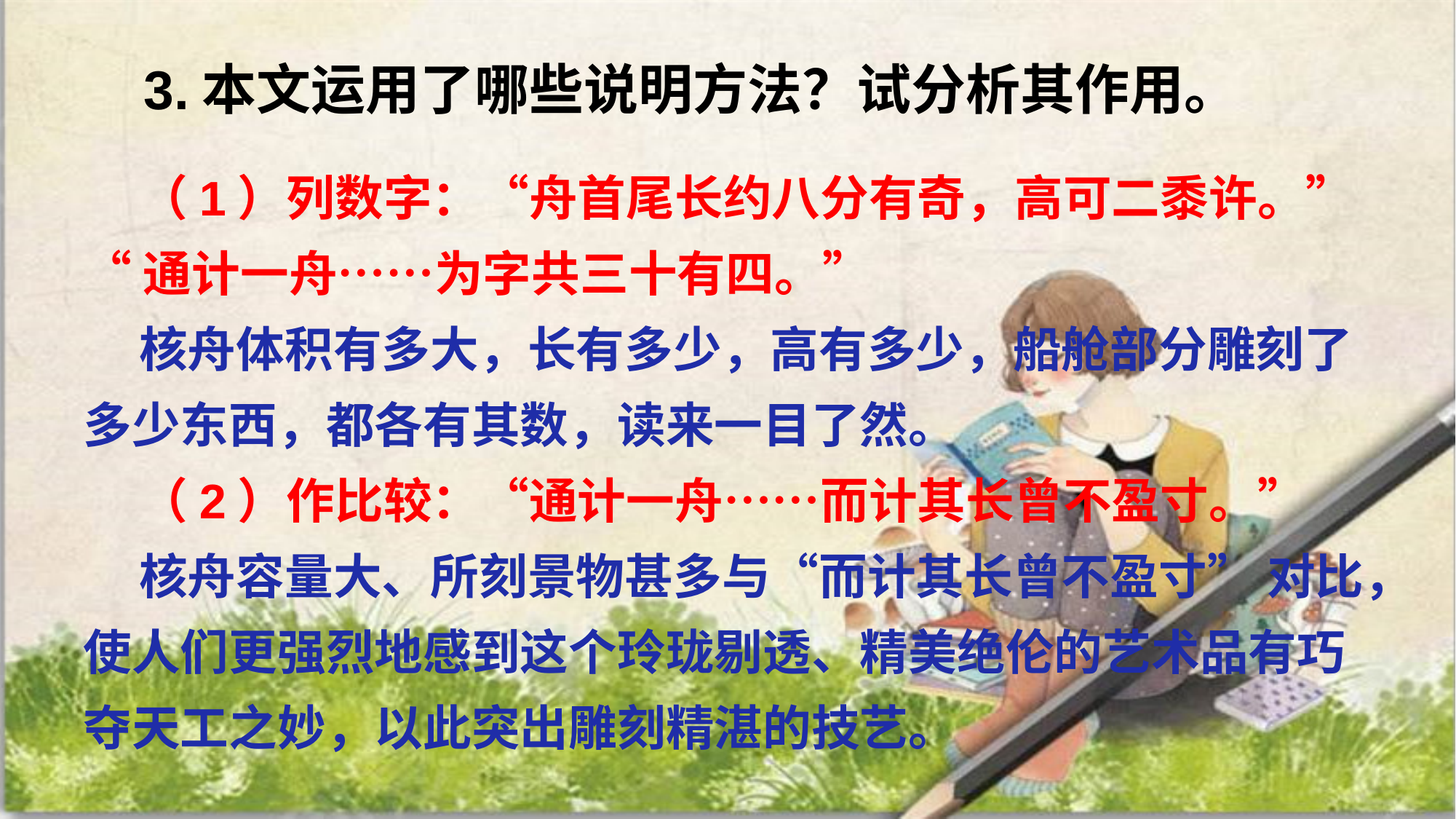

3.本文运用了哪些说明方法？试分析其作用。
    （1）列数字：“舟首尾长约八分有奇，高可二黍许。”
“通计一舟……为字共三十有四。”
    核舟体积有多大，长有多少，高有多少，船舱部分雕刻了多少东西，都各有其数，读来一目了然。
    （2）作比较：“通计一舟……而计其长曾不盈寸。”
    核舟容量大、所刻景物甚多与“而计其长曾不盈寸” 对比，使人们更强烈地感到这个玲珑剔透、精美绝伦的艺术品有巧夺天工之妙，以此突出雕刻精湛的技艺。